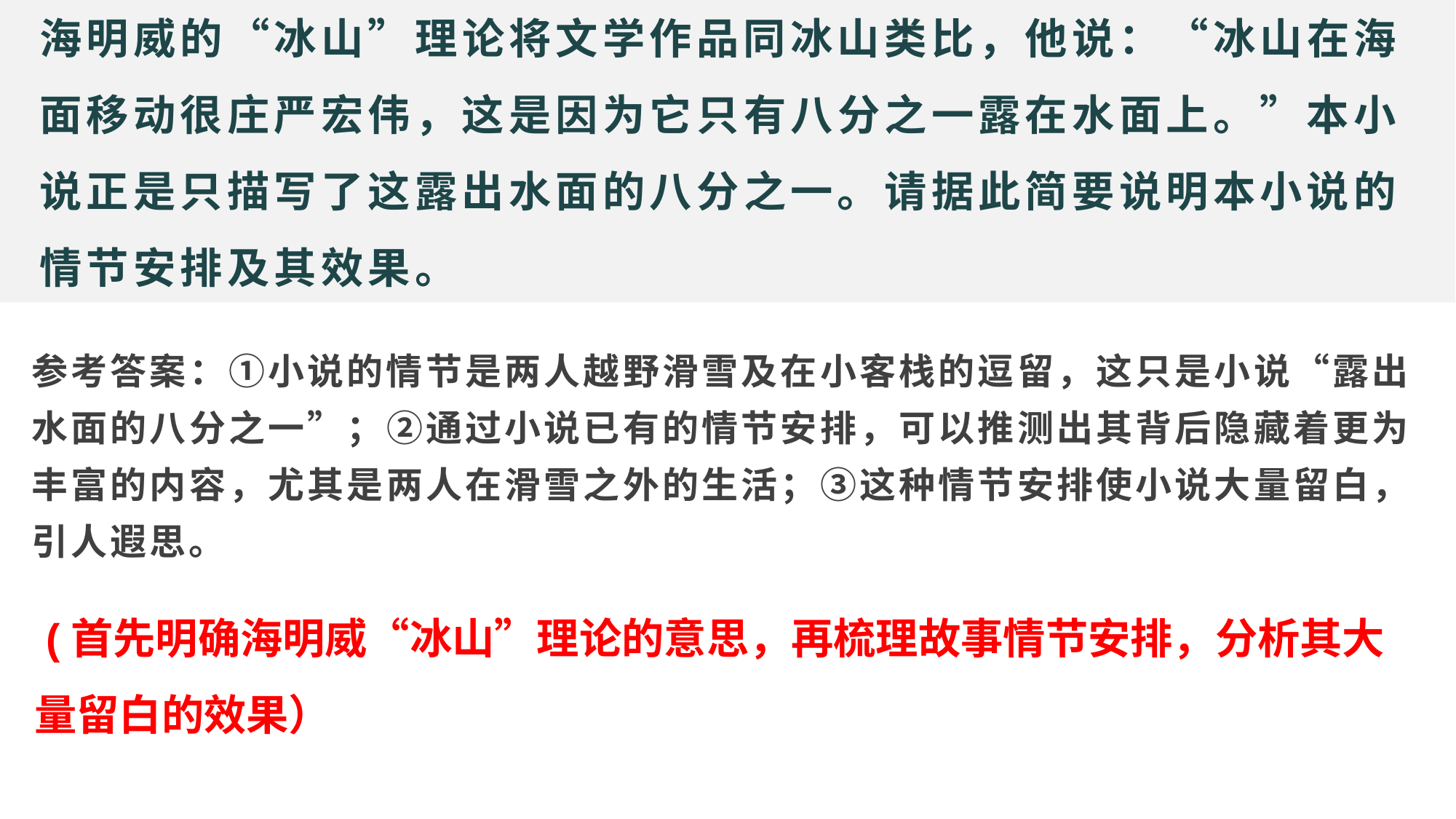

海明威的“冰山”理论将文学作品同冰山类比，他说：“冰山在海面移动很庄严宏伟，这是因为它只有八分之一露在水面上。”本小说正是只描写了这露出水面的八分之一。请据此简要说明本小说的情节安排及其效果。
参考答案：①小说的情节是两人越野滑雪及在小客栈的逗留，这只是小说“露出水面的八分之一”；②通过小说已有的情节安排，可以推测出其背后隐藏着更为丰富的内容，尤其是两人在滑雪之外的生活；③这种情节安排使小说大量留白，引人遐思。
 (首先明确海明威“冰山”理论的意思，再梳理故事情节安排，分析其大量留白的效果）